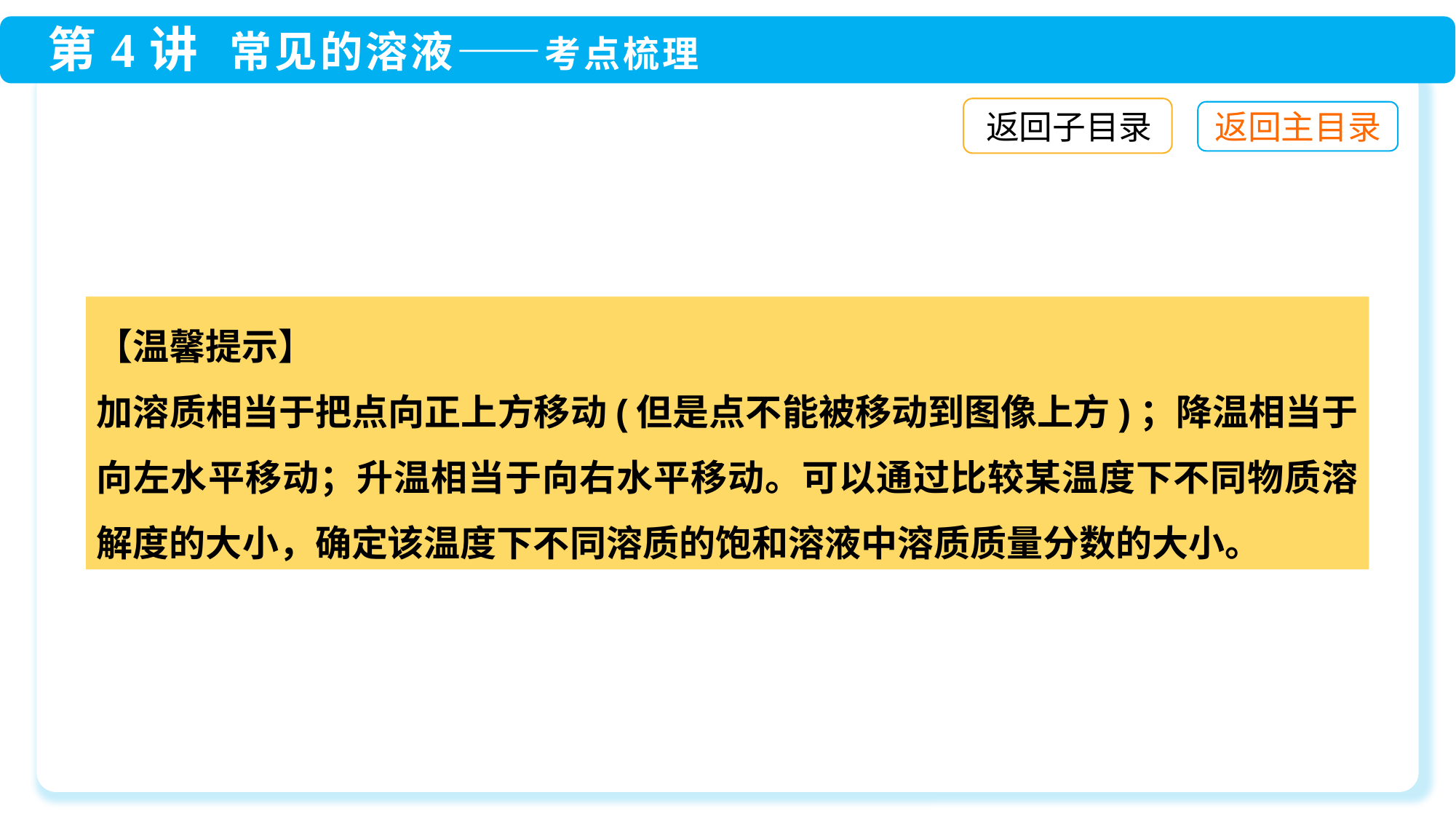

返回子目录
【温馨提示】
加溶质相当于把点向正上方移动(但是点不能被移动到图像上方)；降温相当于向左水平移动；升温相当于向右水平移动。可以通过比较某温度下不同物质溶解度的大小，确定该温度下不同溶质的饱和溶液中溶质质量分数的大小。